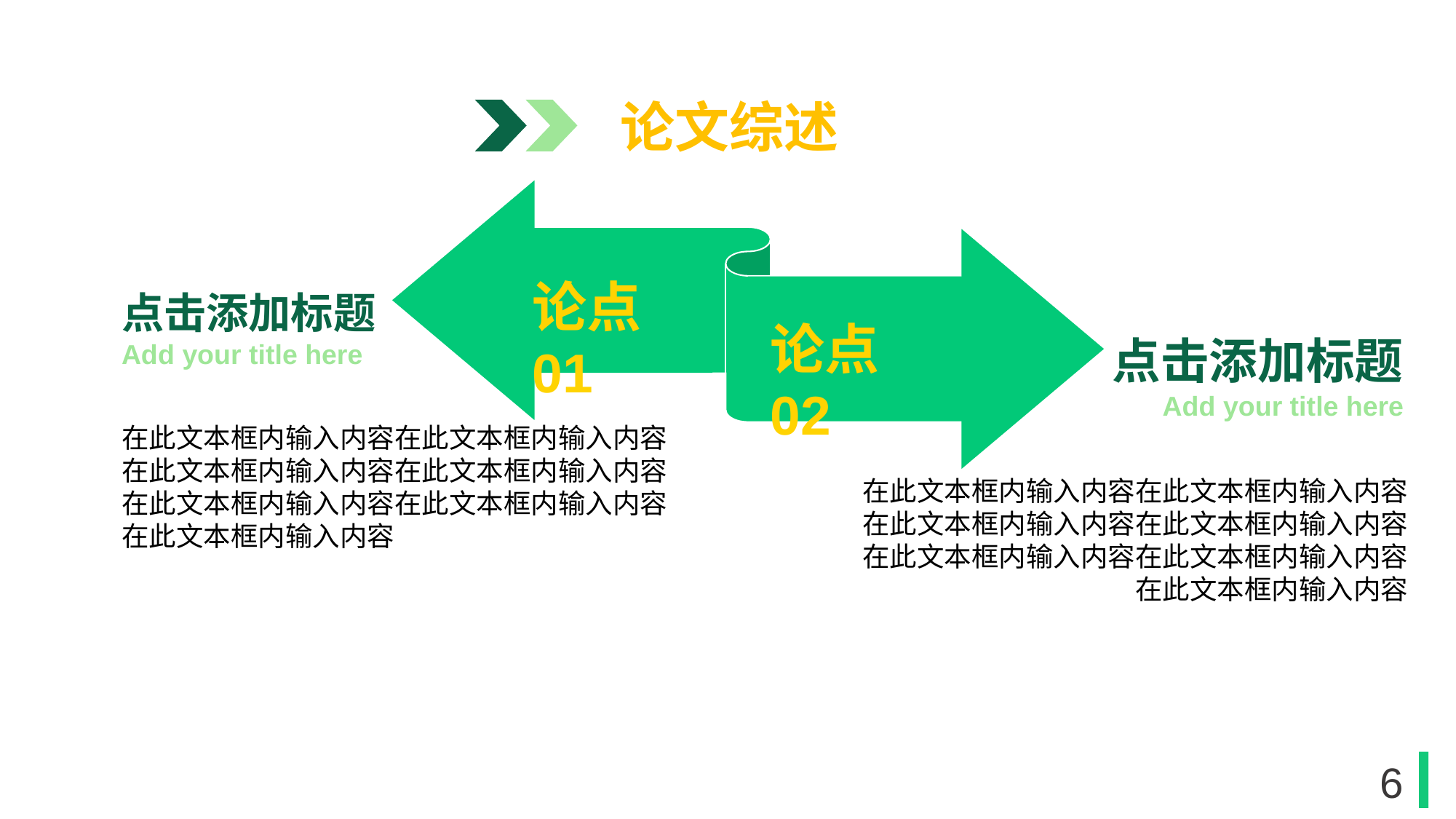

论文综述

论点01
论点02
点击添加标题
Add your title here

在此文本框内输入内容在此文本框内输入内容
在此文本框内输入内容在此文本框内输入内容
在此文本框内输入内容在此文本框内输入内容
在此文本框内输入内容

点击添加标题
Add your title here

在此文本框内输入内容在此文本框内输入内容
在此文本框内输入内容在此文本框内输入内容
在此文本框内输入内容在此文本框内输入内容
在此文本框内输入内容

6